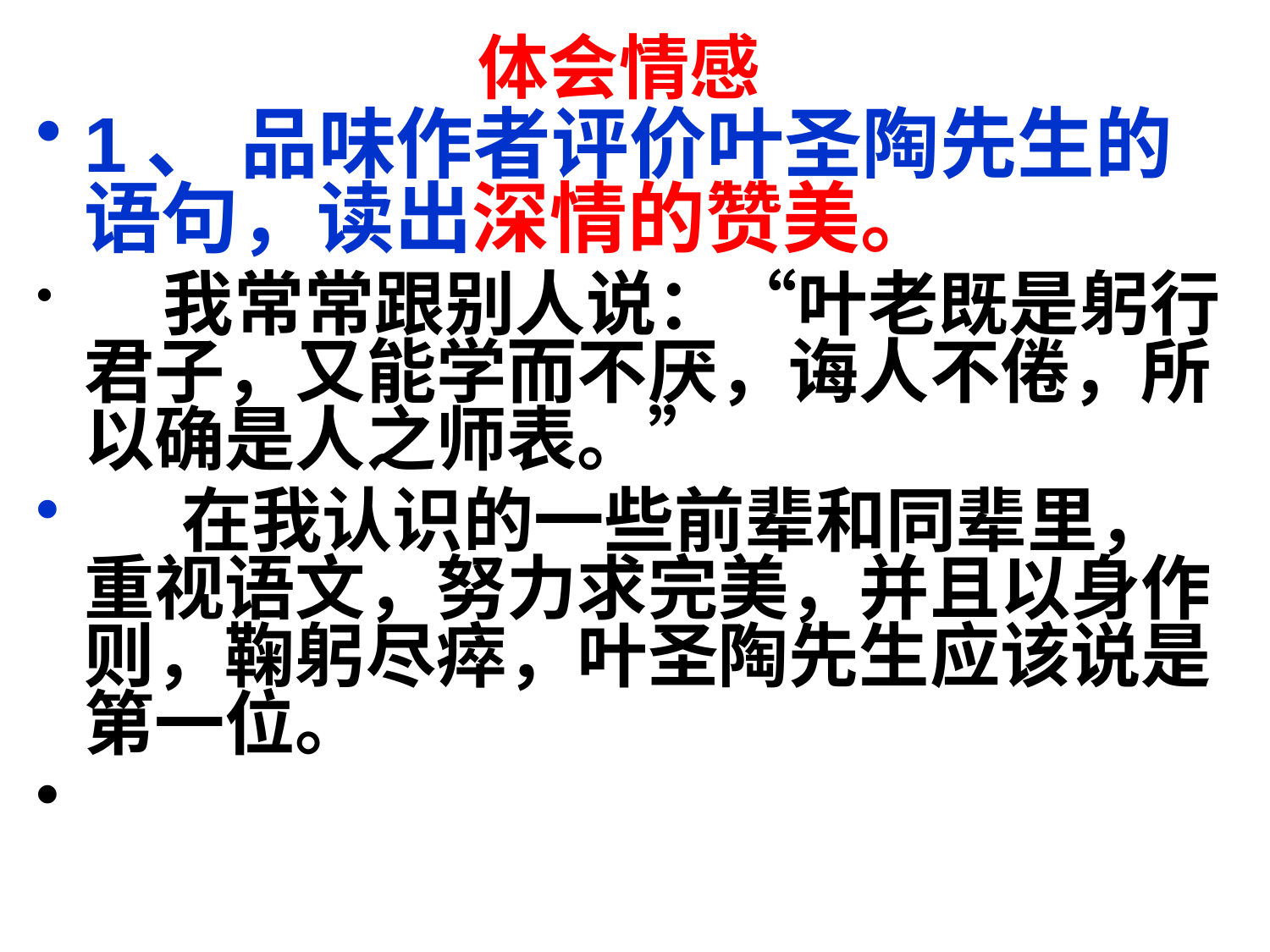

# 体会情感
1、 品味作者评价叶圣陶先生的语句，读出深情的赞美。
      我常常跟别人说：“叶老既是躬行君子，又能学而不厌，诲人不倦，所以确是人之师表。”
     在我认识的一些前辈和同辈里，重视语文，努力求完美，并且以身作则，鞠躬尽瘁，叶圣陶先生应该说是第一位。